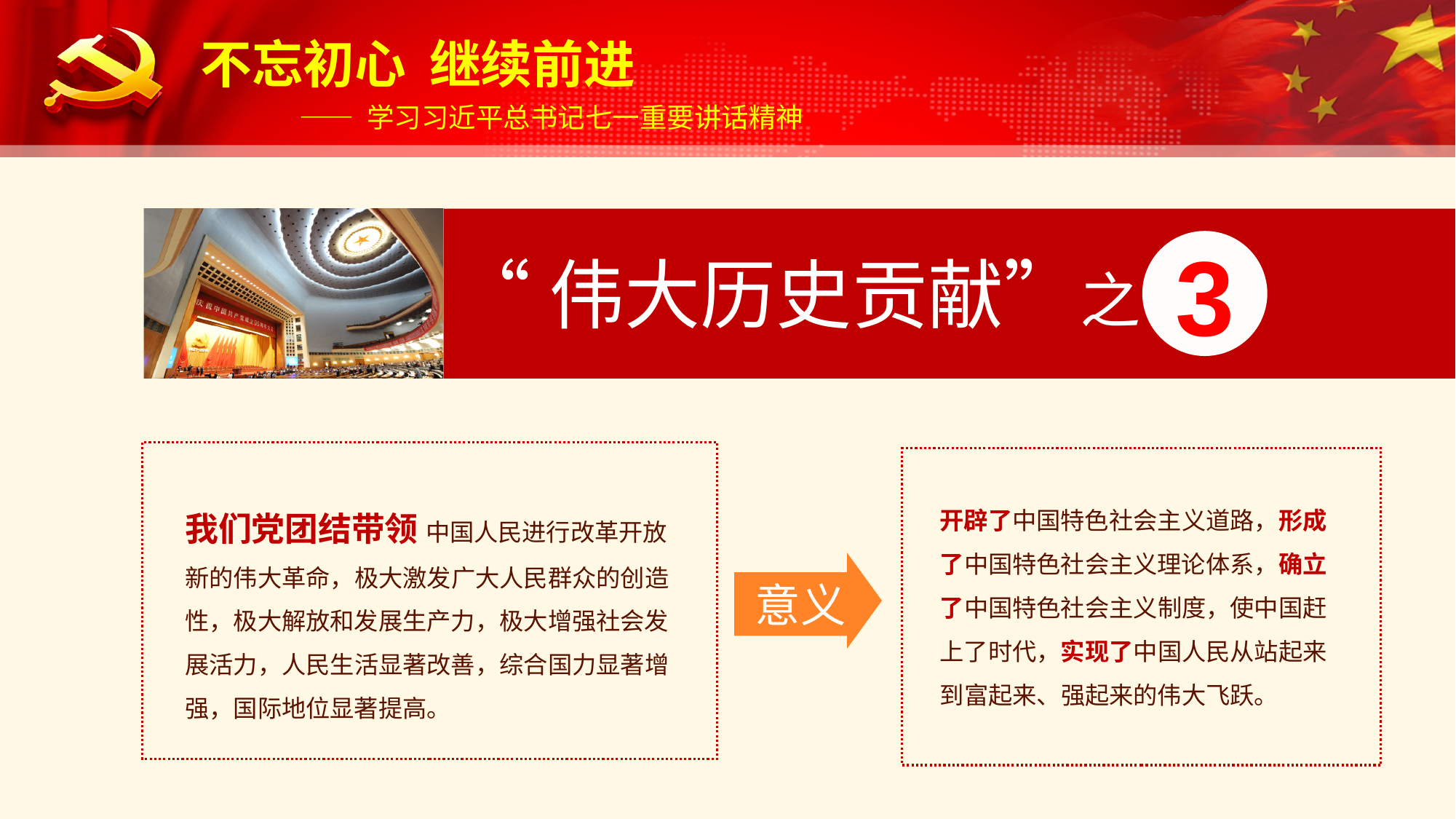

3
“伟大历史贡献”之

我们党团结带领 中国人民进行改革开放新的伟大革命，极大激发广大人民群众的创造性，极大解放和发展生产力，极大增强社会发展活力，人民生活显著改善，综合国力显著增强，国际地位显著提高。

开辟了中国特色社会主义道路，形成了中国特色社会主义理论体系，确立了中国特色社会主义制度，使中国赶上了时代，实现了中国人民从站起来到富起来、强起来的伟大飞跃。

意义